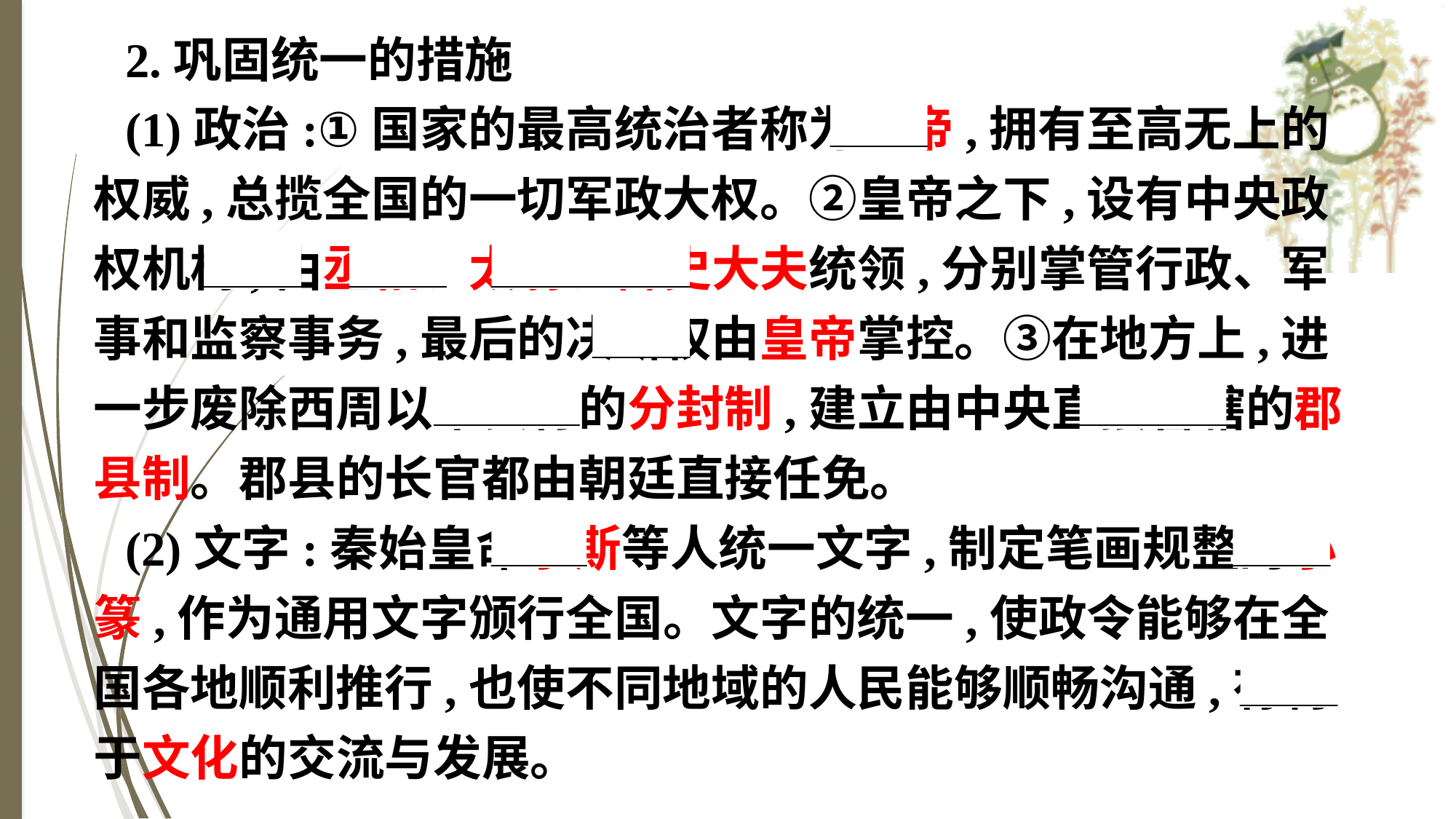

2.巩固统一的措施
(1)政治:①国家的最高统治者称为皇帝,拥有至高无上的权威,总揽全国的一切军政大权。②皇帝之下,设有中央政权机构,由丞相、太尉、御史大夫统领,分别掌管行政、军事和监察事务,最后的决断权由皇帝掌控。③在地方上,进一步废除西周以来实行的分封制,建立由中央直接管辖的郡县制。郡县的长官都由朝廷直接任免。
(2)文字:秦始皇命李斯等人统一文字,制定笔画规整的小篆,作为通用文字颁行全国。文字的统一,使政令能够在全国各地顺利推行,也使不同地域的人民能够顺畅沟通,有利于文化的交流与发展。